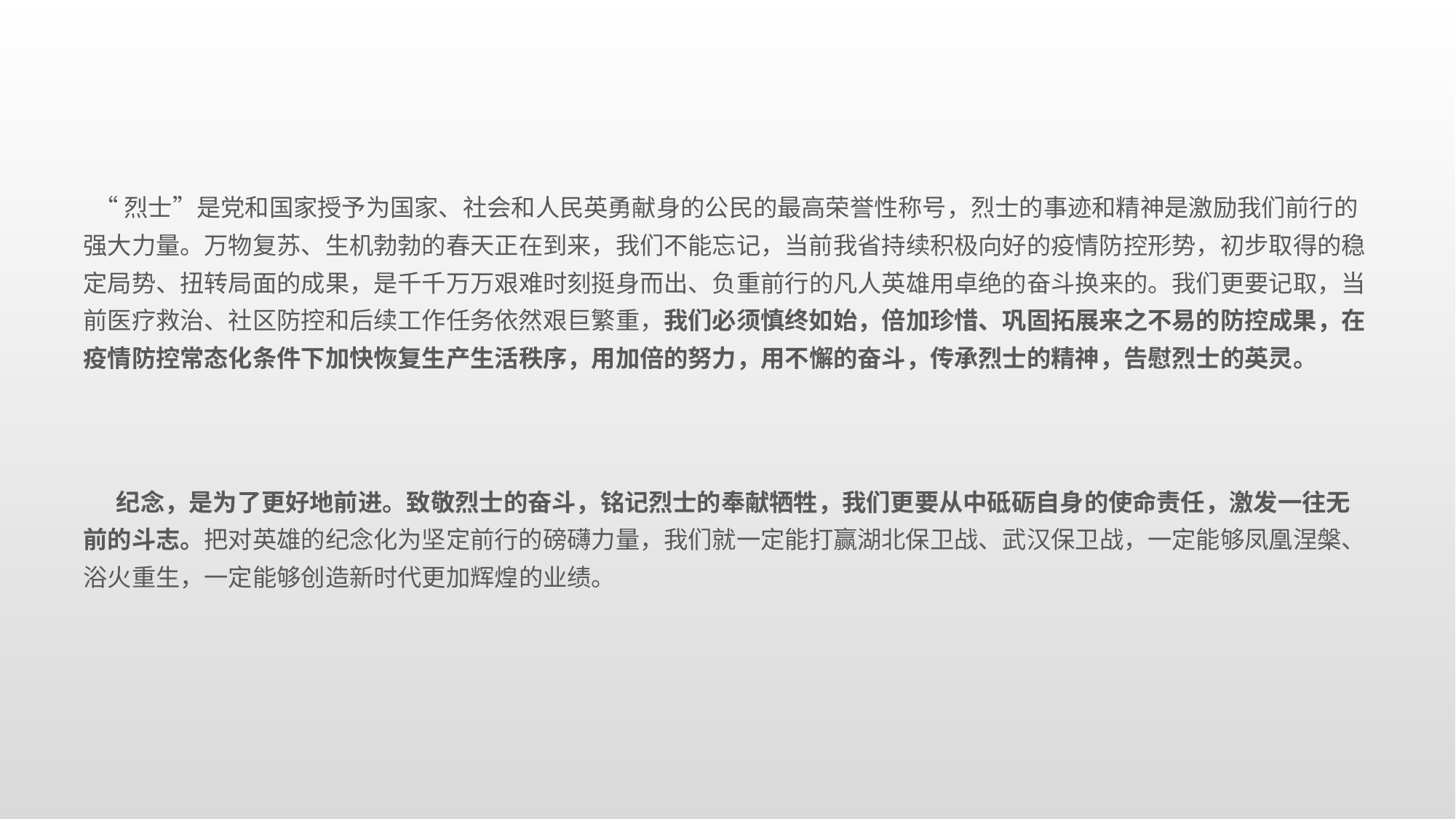

#
  “烈士”是党和国家授予为国家、社会和人民英勇献身的公民的最高荣誉性称号，烈士的事迹和精神是激励我们前行的强大力量。万物复苏、生机勃勃的春天正在到来，我们不能忘记，当前我省持续积极向好的疫情防控形势，初步取得的稳定局势、扭转局面的成果，是千千万万艰难时刻挺身而出、负重前行的凡人英雄用卓绝的奋斗换来的。我们更要记取，当前医疗救治、社区防控和后续工作任务依然艰巨繁重，我们必须慎终如始，倍加珍惜、巩固拓展来之不易的防控成果，在疫情防控常态化条件下加快恢复生产生活秩序，用加倍的努力，用不懈的奋斗，传承烈士的精神，告慰烈士的英灵。

     纪念，是为了更好地前进。致敬烈士的奋斗，铭记烈士的奉献牺牲，我们更要从中砥砺自身的使命责任，激发一往无前的斗志。把对英雄的纪念化为坚定前行的磅礴力量，我们就一定能打赢湖北保卫战、武汉保卫战，一定能够凤凰涅槃、浴火重生，一定能够创造新时代更加辉煌的业绩。